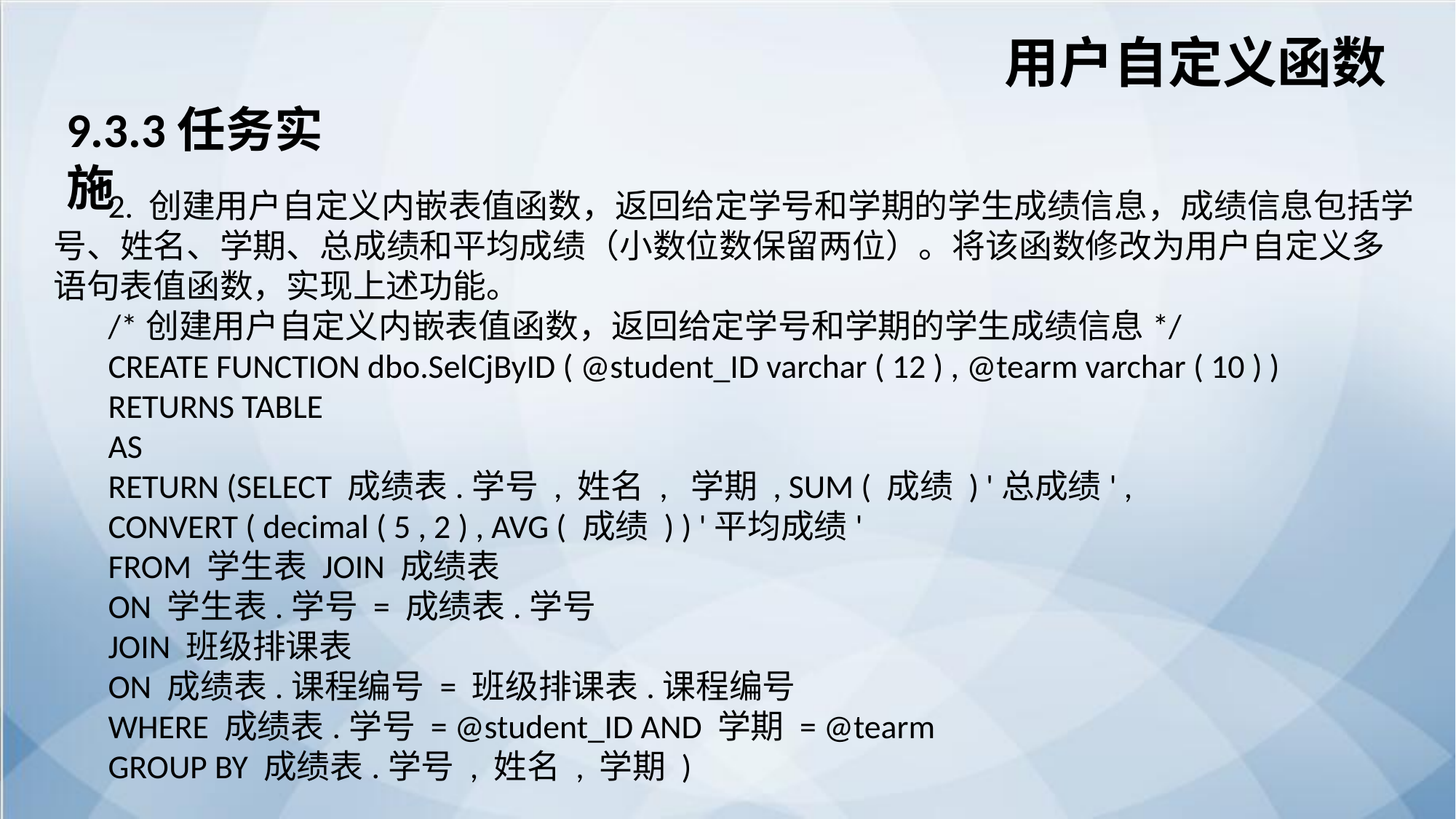

用户自定义函数
9.3.3任务实施
2. 创建用户自定义内嵌表值函数，返回给定学号和学期的学生成绩信息，成绩信息包括学号、姓名、学期、总成绩和平均成绩（小数位数保留两位）。将该函数修改为用户自定义多语句表值函数，实现上述功能。
/*创建用户自定义内嵌表值函数，返回给定学号和学期的学生成绩信息*/
CREATE FUNCTION dbo.SelCjByID ( @student_ID varchar ( 12 ) , @tearm varchar ( 10 ) )
RETURNS TABLE
AS
RETURN (SELECT 成绩表.学号 , 姓名 ,  学期 , SUM ( 成绩 ) '总成绩' ,
CONVERT ( decimal ( 5 , 2 ) , AVG ( 成绩 ) ) '平均成绩'
FROM 学生表 JOIN 成绩表
ON 学生表.学号 = 成绩表.学号
JOIN 班级排课表
ON 成绩表.课程编号 = 班级排课表.课程编号
WHERE 成绩表.学号 = @student_ID AND 学期 = @tearm
GROUP BY 成绩表.学号 , 姓名 , 学期 )